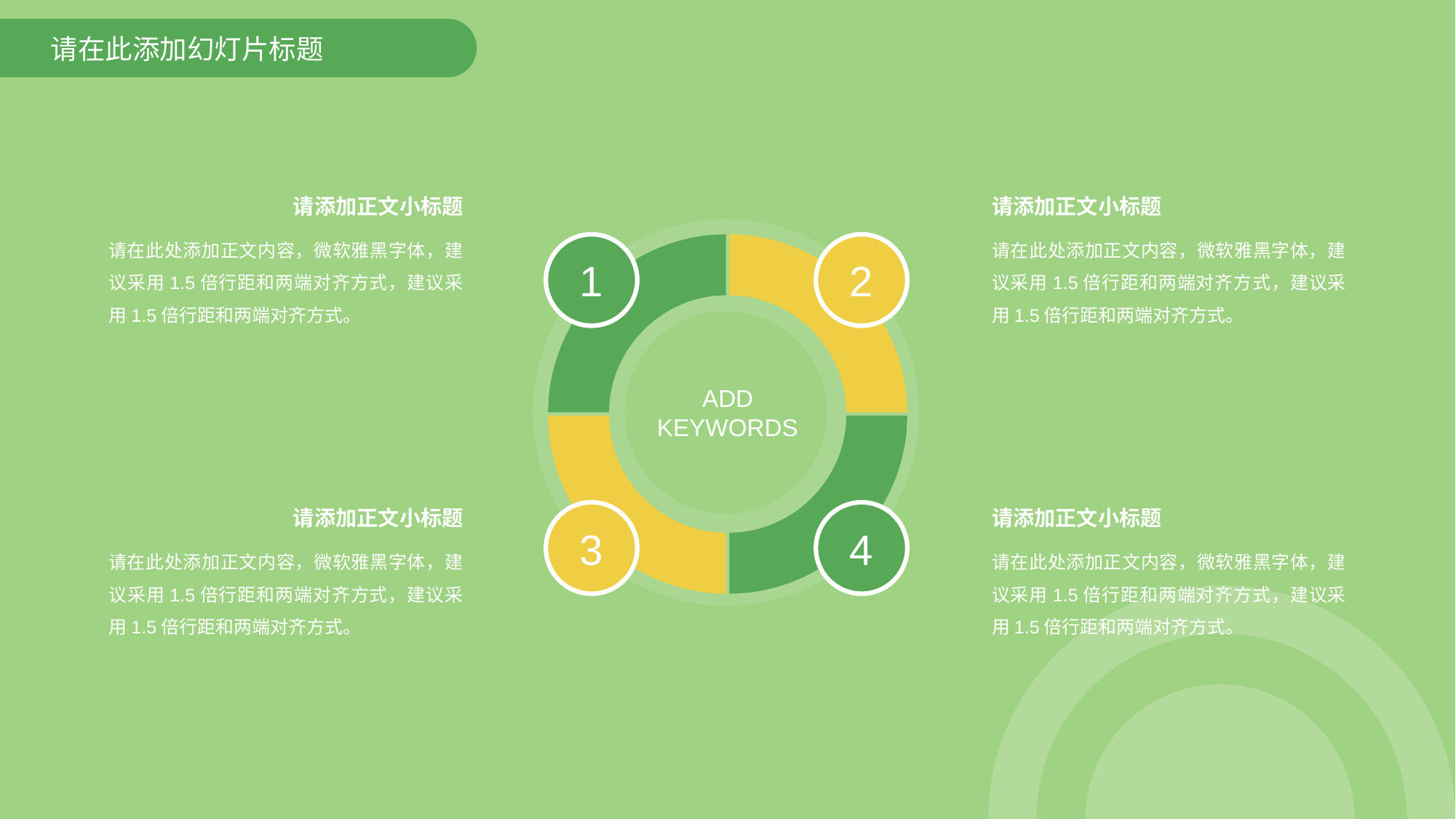

请在此添加幻灯片标题
请添加正文小标题
请在此处添加正文内容，微软雅黑字体，建议采用1.5倍行距和两端对齐方式，建议采用1.5倍行距和两端对齐方式。
请添加正文小标题
请在此处添加正文内容，微软雅黑字体，建议采用1.5倍行距和两端对齐方式，建议采用1.5倍行距和两端对齐方式。

1

2

3

4
ADD
KEYWORDS
请添加正文小标题
请在此处添加正文内容，微软雅黑字体，建议采用1.5倍行距和两端对齐方式，建议采用1.5倍行距和两端对齐方式。
请添加正文小标题
请在此处添加正文内容，微软雅黑字体，建议采用1.5倍行距和两端对齐方式，建议采用1.5倍行距和两端对齐方式。